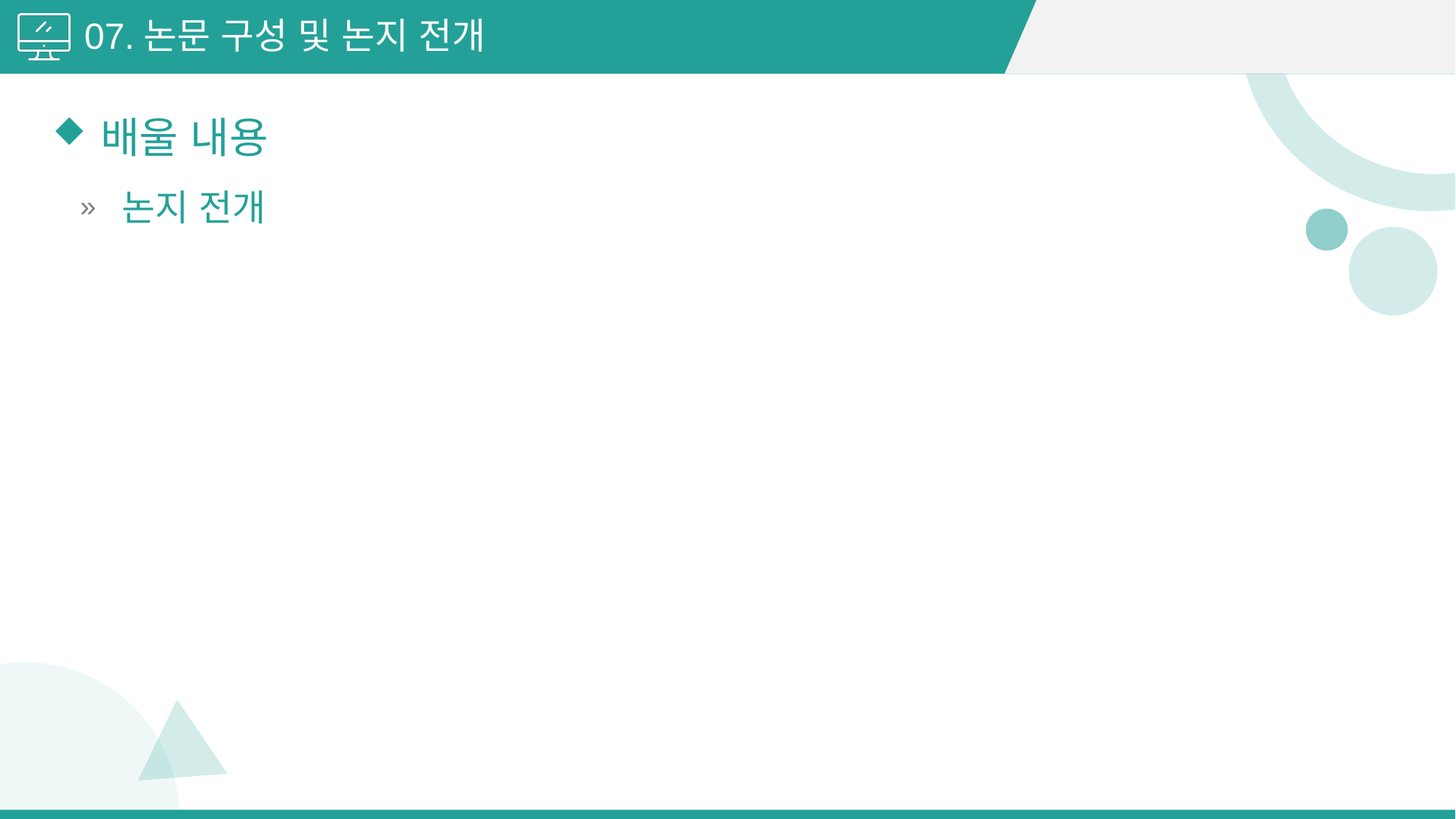

07.논문 구성 및 논지 전개
배울 내용
논지 전개